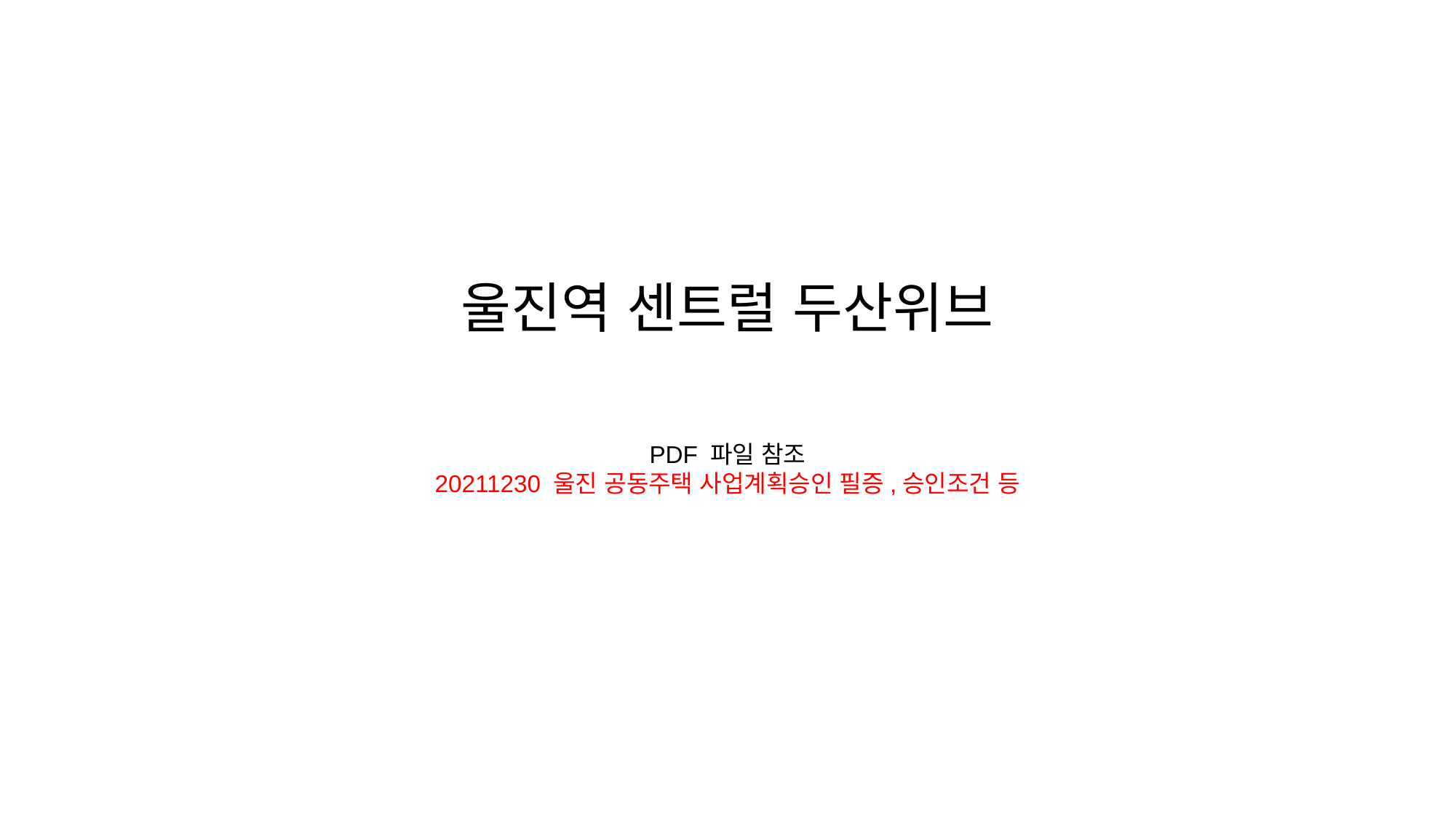

울진역 센트럴 두산위브
PDF 파일 참조
20211230 울진 공동주택 사업계획승인 필증,승인조건 등